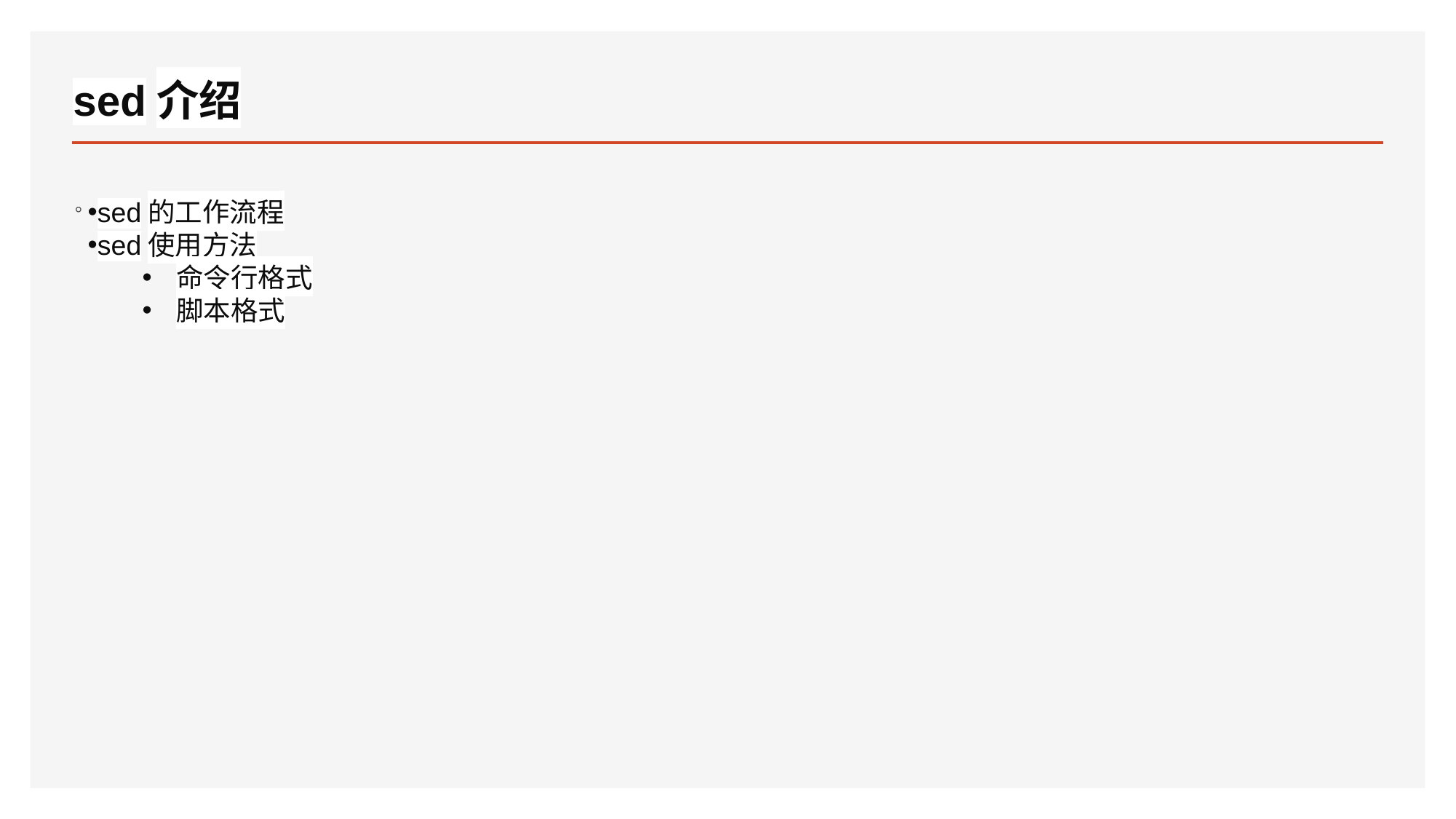

# sed介绍
。
sed的工作流程
sed使用方法
命令行格式
脚本格式